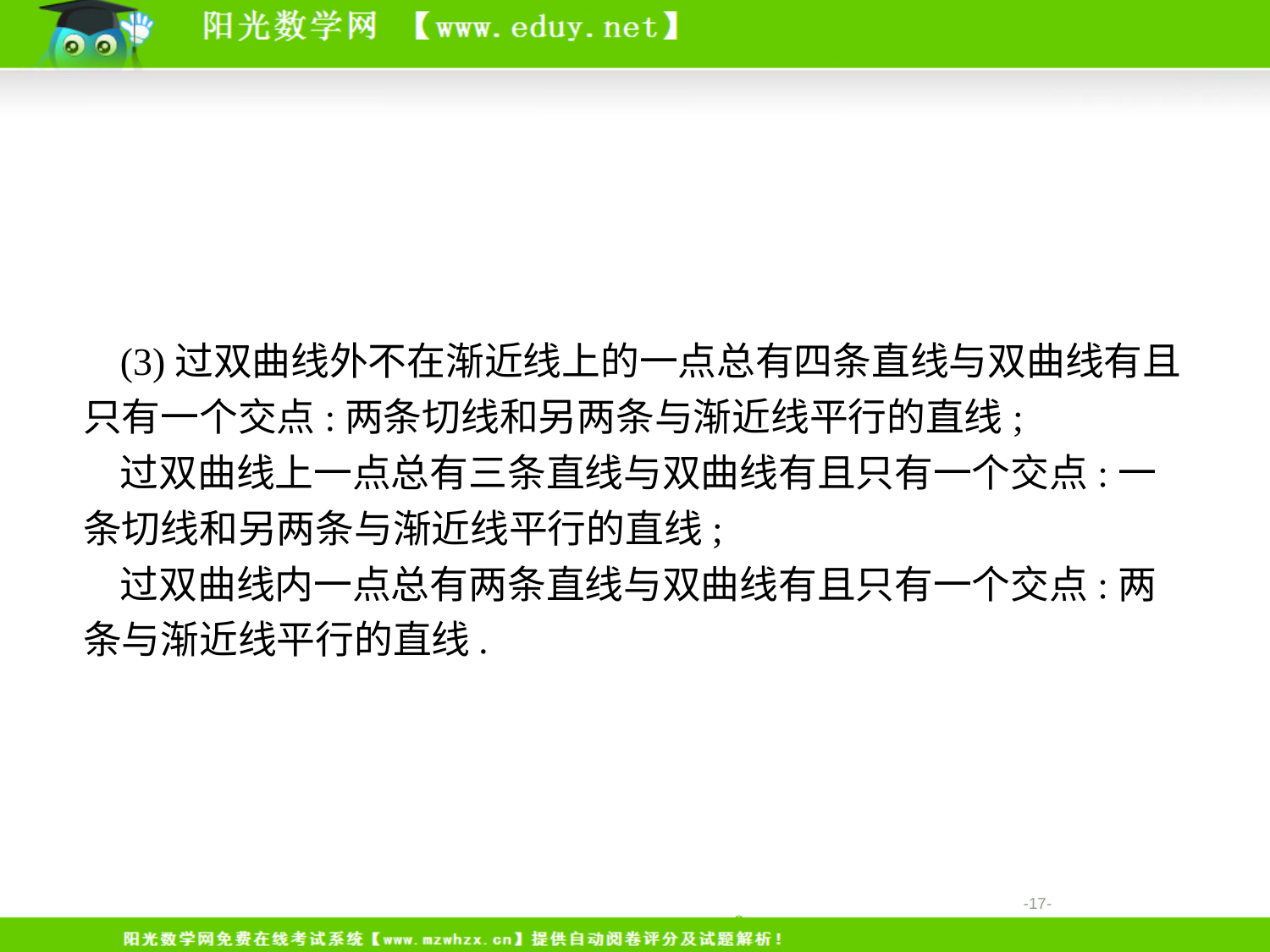

(3)过双曲线外不在渐近线上的一点总有四条直线与双曲线有且只有一个交点:两条切线和另两条与渐近线平行的直线;
过双曲线上一点总有三条直线与双曲线有且只有一个交点:一条切线和另两条与渐近线平行的直线;
过双曲线内一点总有两条直线与双曲线有且只有一个交点:两条与渐近线平行的直线.
-17-